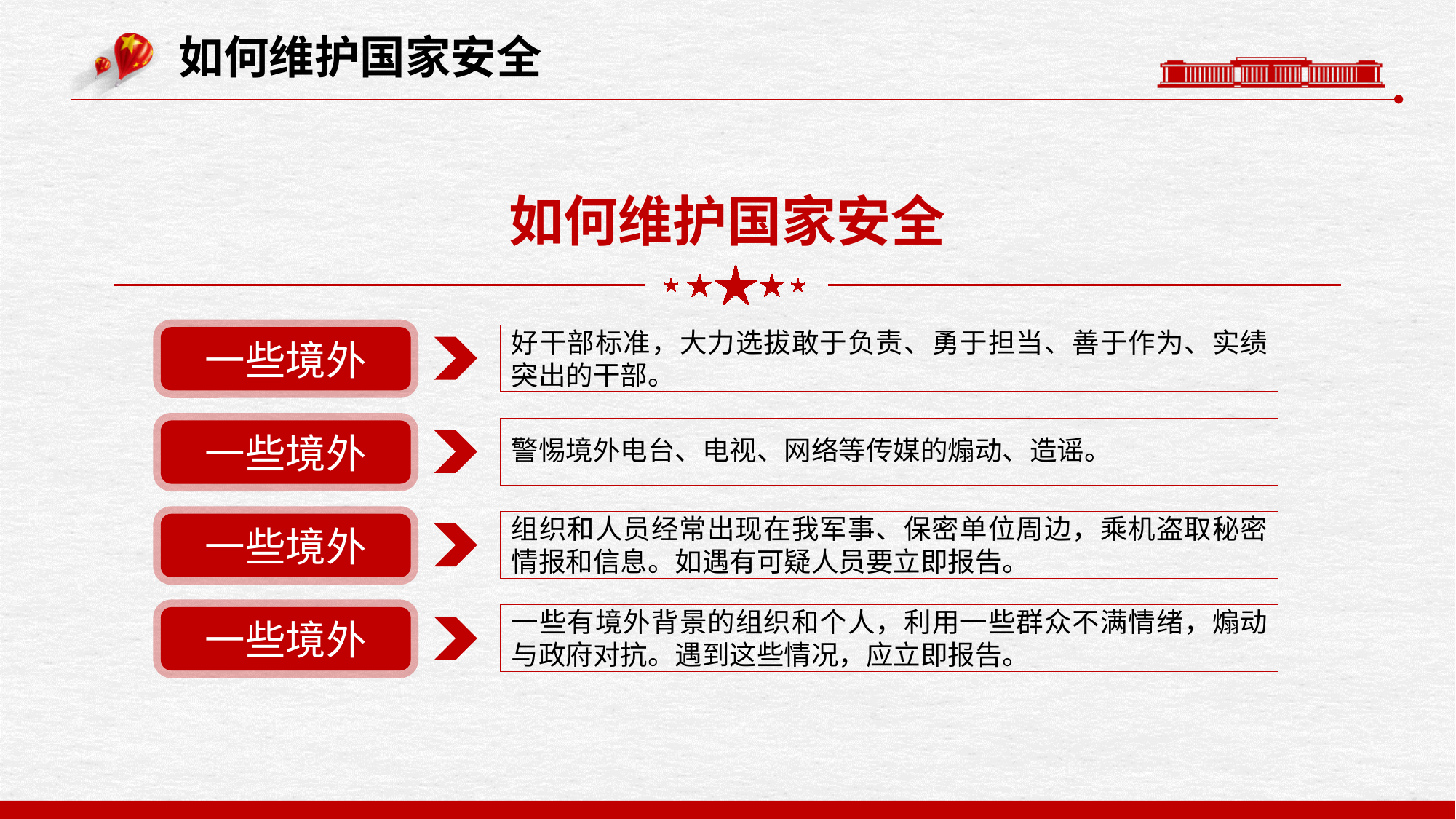

如何维护国家安全
如何维护国家安全

好干部标准，大力选拔敢于负责、勇于担当、善于作为、实绩突出的干部。

一些境外

警惕境外电台、电视、网络等传媒的煽动、造谣。
一些境外

组织和人员经常出现在我军事、保密单位周边，乘机盗取秘密情报和信息。如遇有可疑人员要立即报告。

一些境外

一些有境外背景的组织和个人，利用一些群众不满情绪，煽动与政府对抗。遇到这些情况，应立即报告。

一些境外